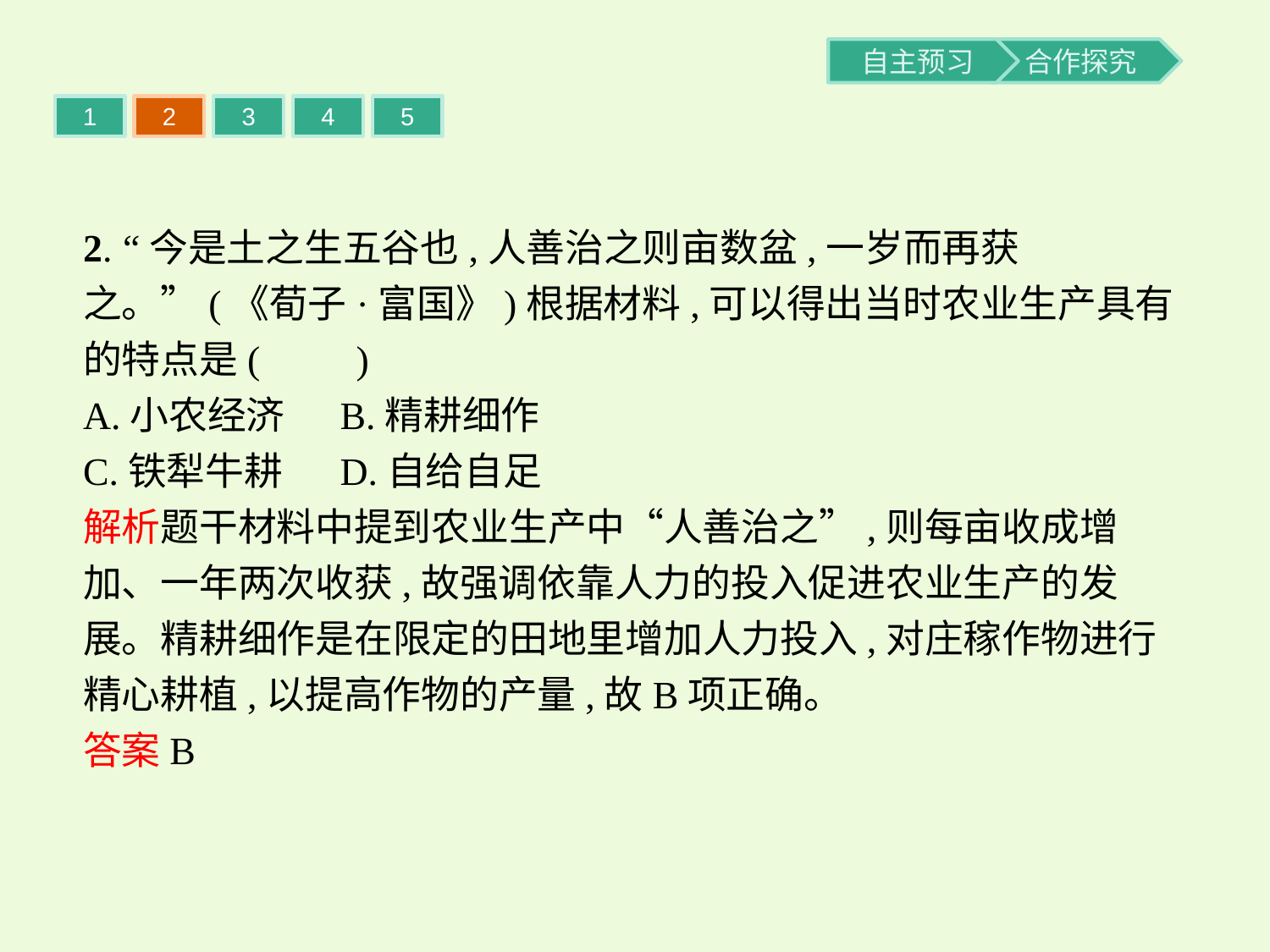

1
2
3
4
5
2. “今是土之生五谷也,人善治之则亩数盆,一岁而再获之。”(《荀子·富国》)根据材料,可以得出当时农业生产具有的特点是(　　)
A.小农经济	B.精耕细作
C.铁犁牛耕	D.自给自足
解析题干材料中提到农业生产中“人善治之”,则每亩收成增加、一年两次收获,故强调依靠人力的投入促进农业生产的发展。精耕细作是在限定的田地里增加人力投入,对庄稼作物进行精心耕植,以提高作物的产量,故B项正确。
答案B